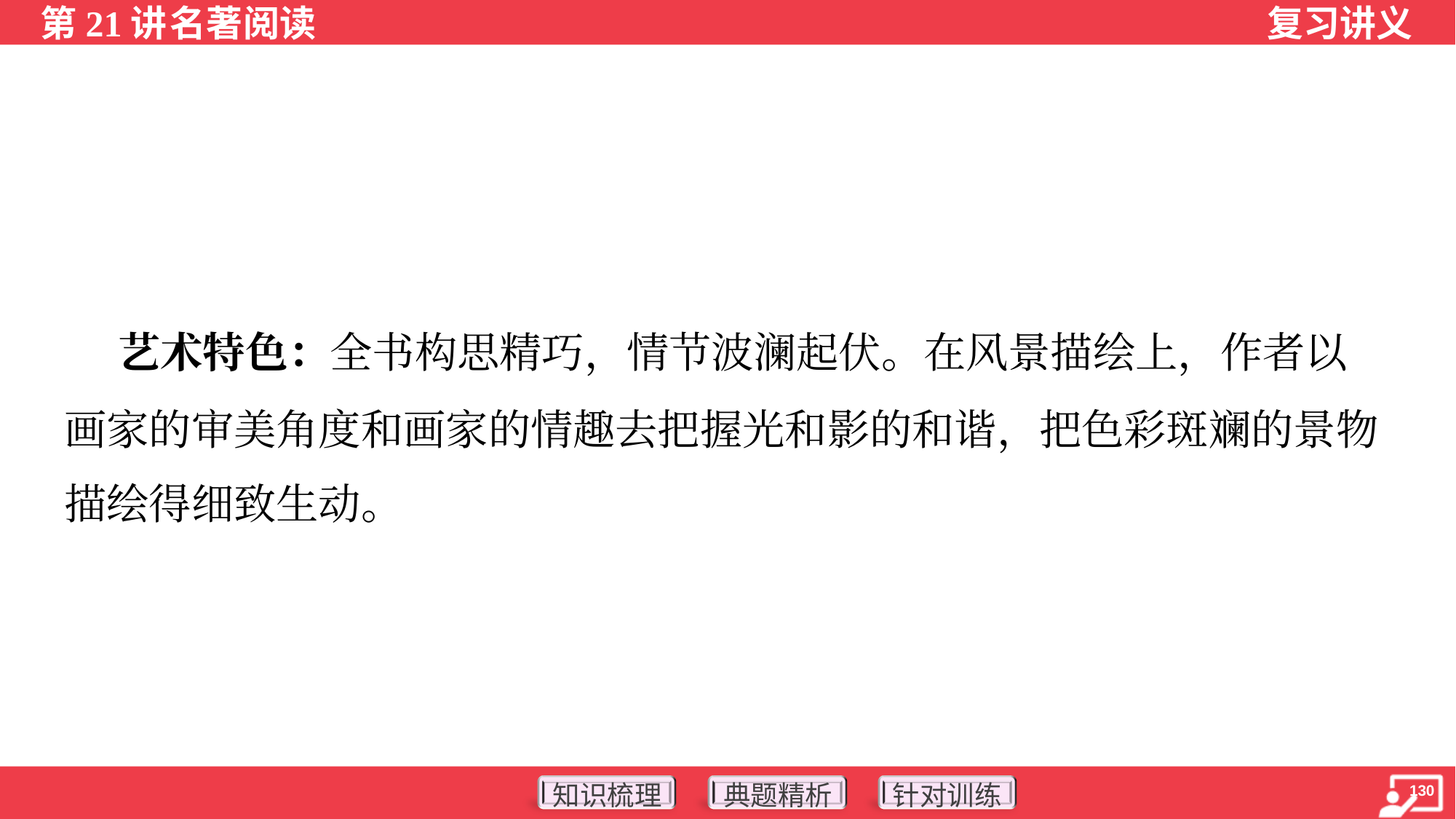

艺术特色：全书构思精巧，情节波澜起伏。在风景描绘上，作者以
画家的审美角度和画家的情趣去把握光和影的和谐，把色彩斑斓的景物
描绘得细致生动。